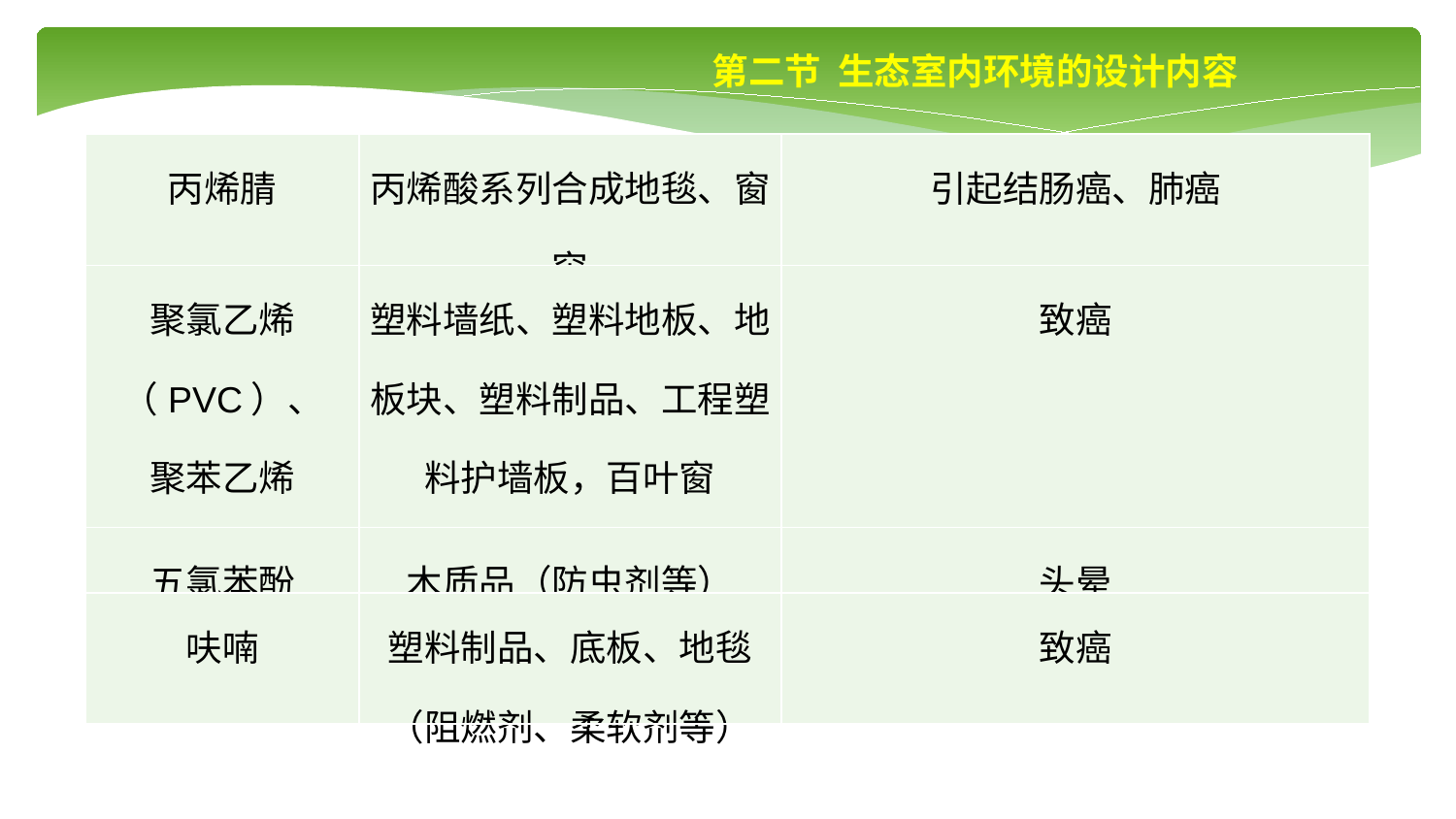

第二节  生态室内环境的设计内容
| 丙烯腈 | 丙烯酸系列合成地毯、窗帘 | 引起结肠癌、肺癌 |
| --- | --- | --- |
| 聚氯乙烯（PVC）、 聚苯乙烯（PS） | 塑料墙纸、塑料地板、地板块、塑料制品、工程塑料护墙板，百叶窗 | 致癌 |
| 五氯苯酚 | 木质品（防虫剂等） | 头晕 |
| 呋喃 | 塑料制品、底板、地毯（阻燃剂、柔软剂等） | 致癌 |